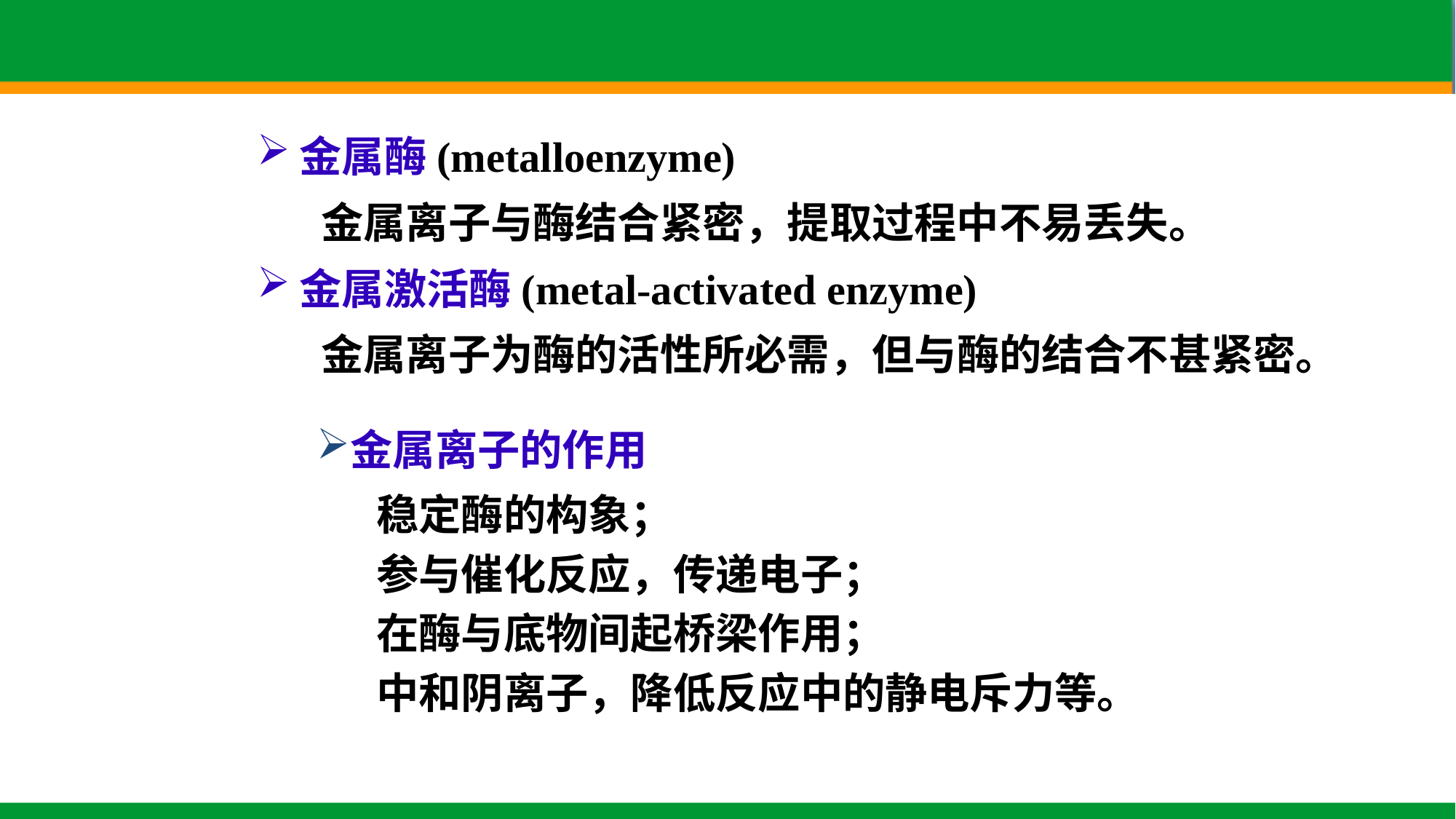

金属酶(metalloenzyme)
金属离子与酶结合紧密，提取过程中不易丢失。
金属激活酶(metal-activated enzyme)
金属离子为酶的活性所必需，但与酶的结合不甚紧密。
金属离子的作用
稳定酶的构象；
参与催化反应，传递电子；
在酶与底物间起桥梁作用；
中和阴离子，降低反应中的静电斥力等。